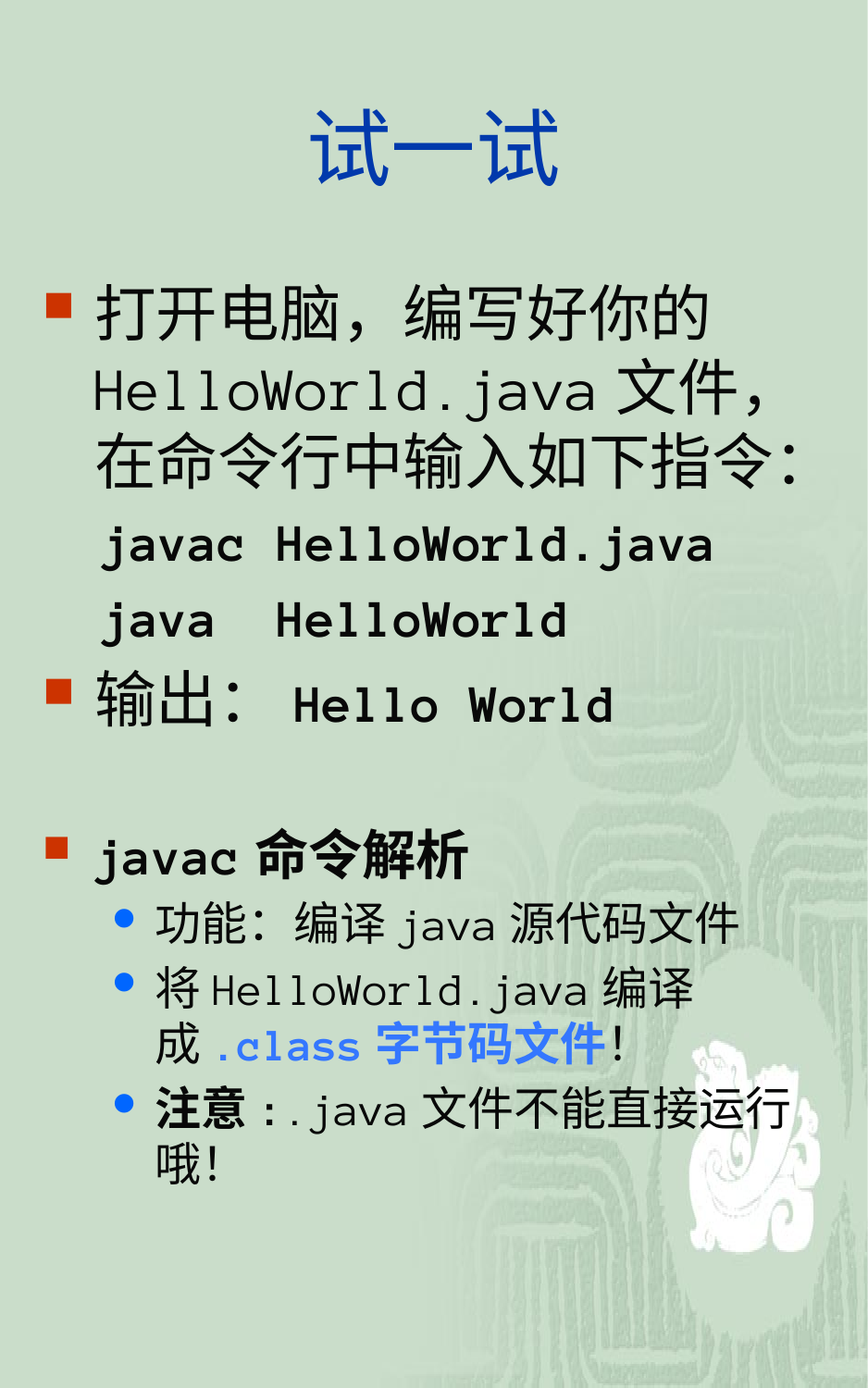

# 试一试
打开电脑，编写好你的HelloWorld.java文件，在命令行中输入如下指令：
  javac HelloWorld.java
  java  HelloWorld
输出：Hello World

javac命令解析
功能：编译java源代码文件
将HelloWorld.java编译成.class字节码文件！
注意:.java文件不能直接运行哦！